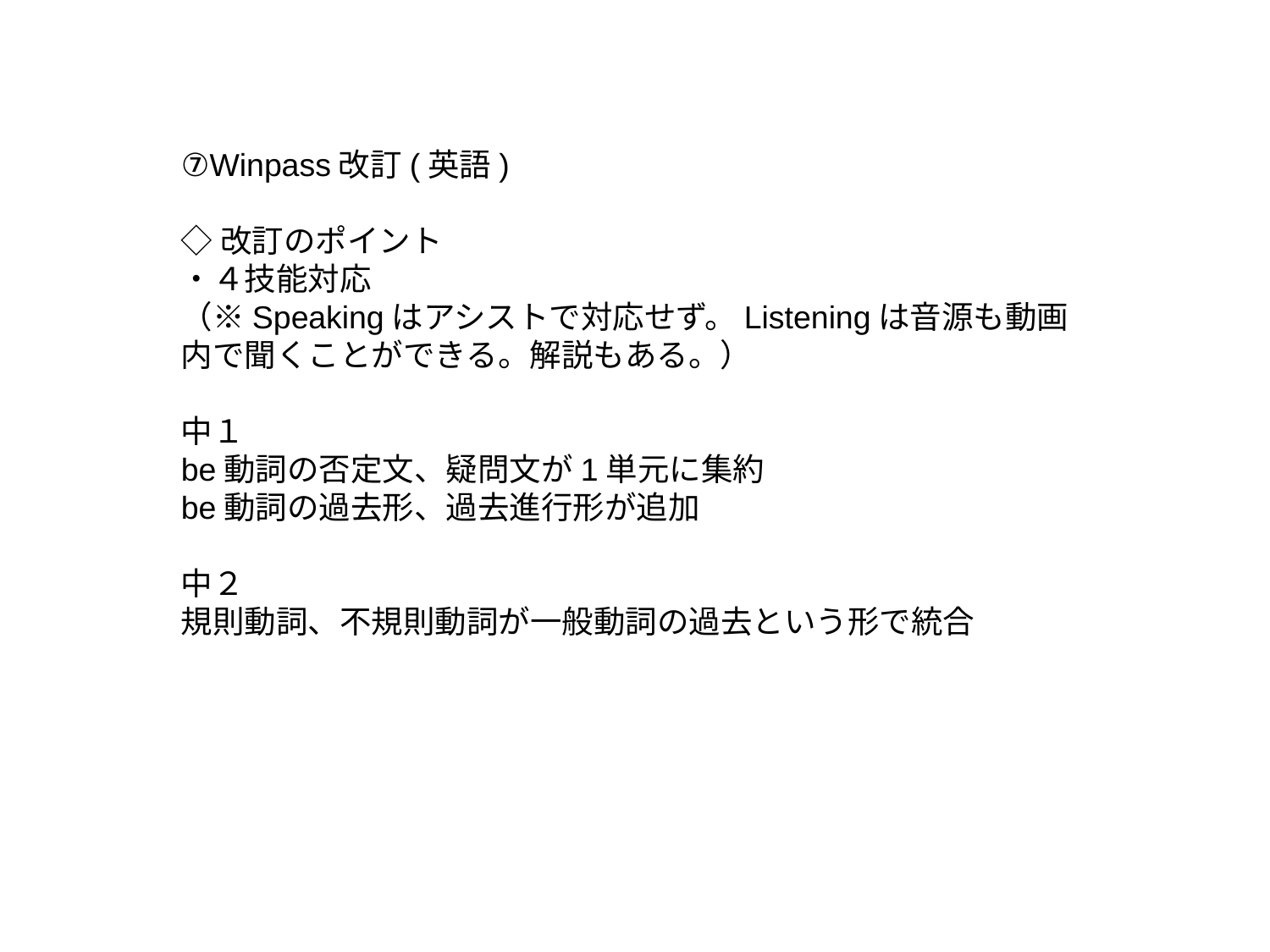

⑦Winpass改訂(英語)

◇改訂のポイント
・４技能対応
（※Speakingはアシストで対応せず。Listeningは音源も動画内で聞くことができる。解説もある。）

中１
be動詞の否定文、疑問文が1単元に集約
be動詞の過去形、過去進行形が追加

中２
規則動詞、不規則動詞が一般動詞の過去という形で統合